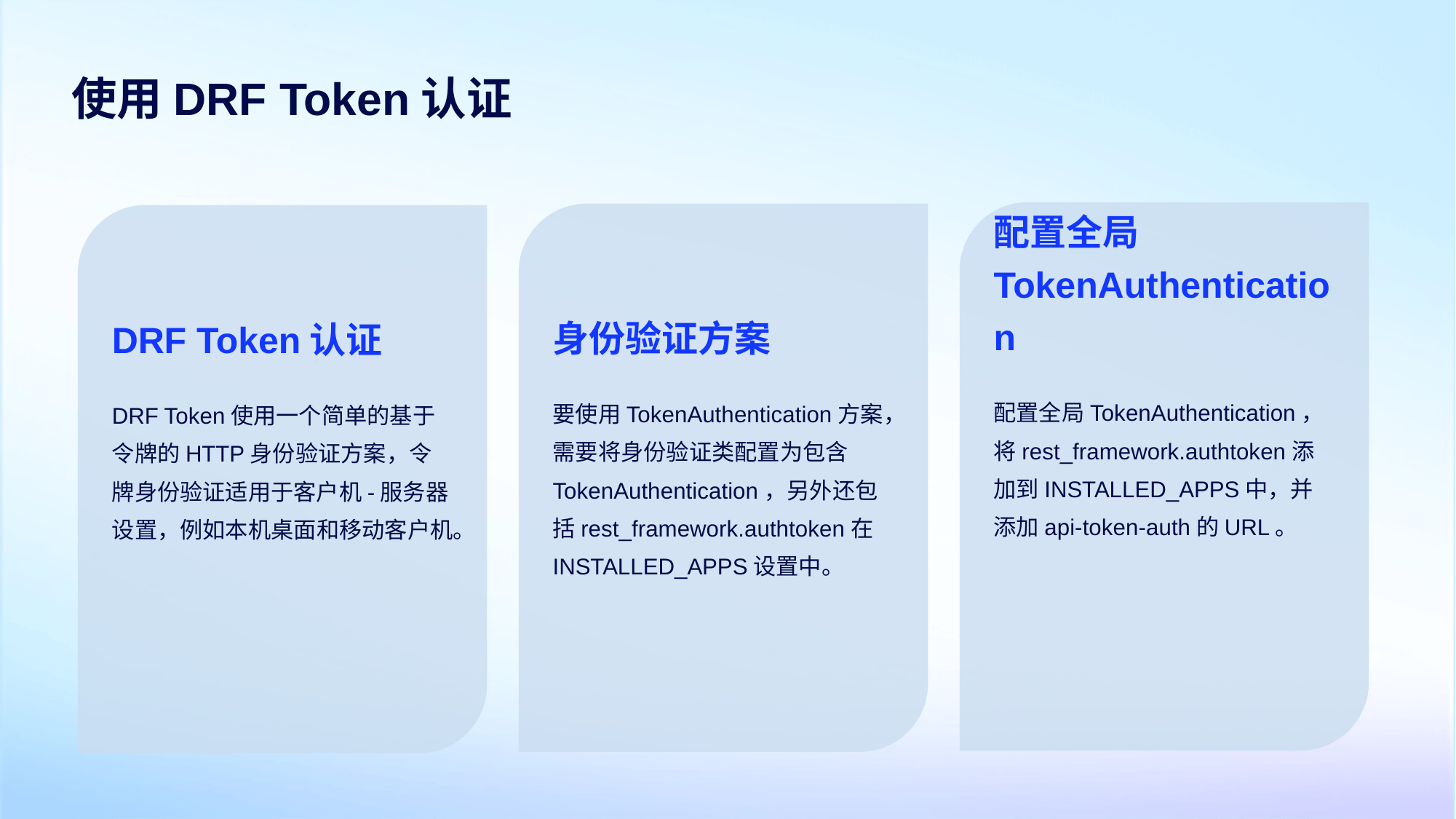

使用DRF Token认证

配置全局TokenAuthentication
身份验证方案
DRF Token认证
配置全局TokenAuthentication，将rest_framework.authtoken添加到INSTALLED_APPS中，并添加api-token-auth的URL。
要使用TokenAuthentication方案，需要将身份验证类配置为包含TokenAuthentication，另外还包括rest_framework.authtoken在INSTALLED_APPS设置中。
DRF Token使用一个简单的基于令牌的HTTP身份验证方案，令牌身份验证适用于客户机-服务器设置，例如本机桌面和移动客户机。